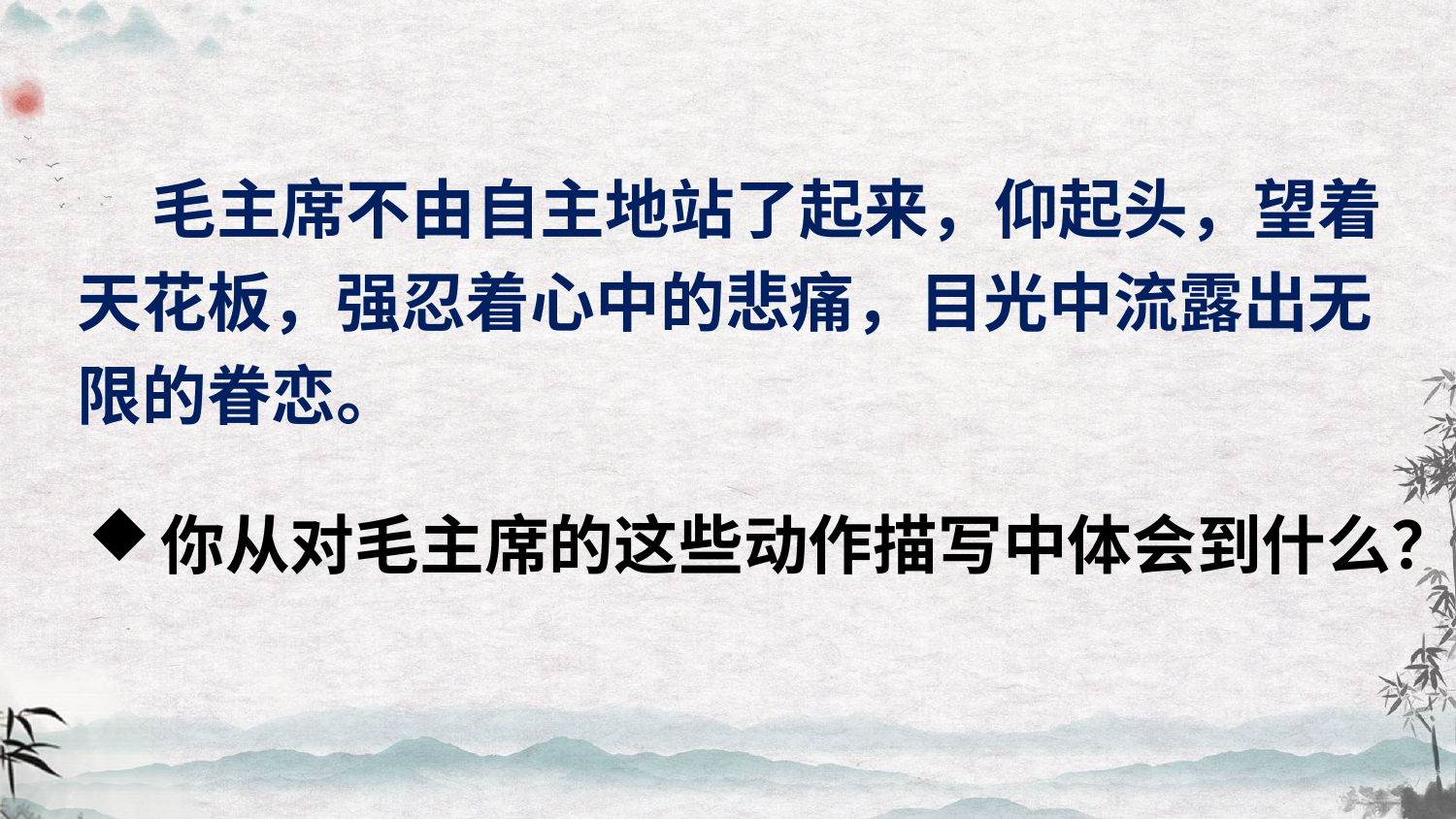

毛主席不由自主地站了起来，仰起头，望着天花板，强忍着心中的悲痛，目光中流露出无限的眷恋。
你从对毛主席的这些动作描写中体会到什么？